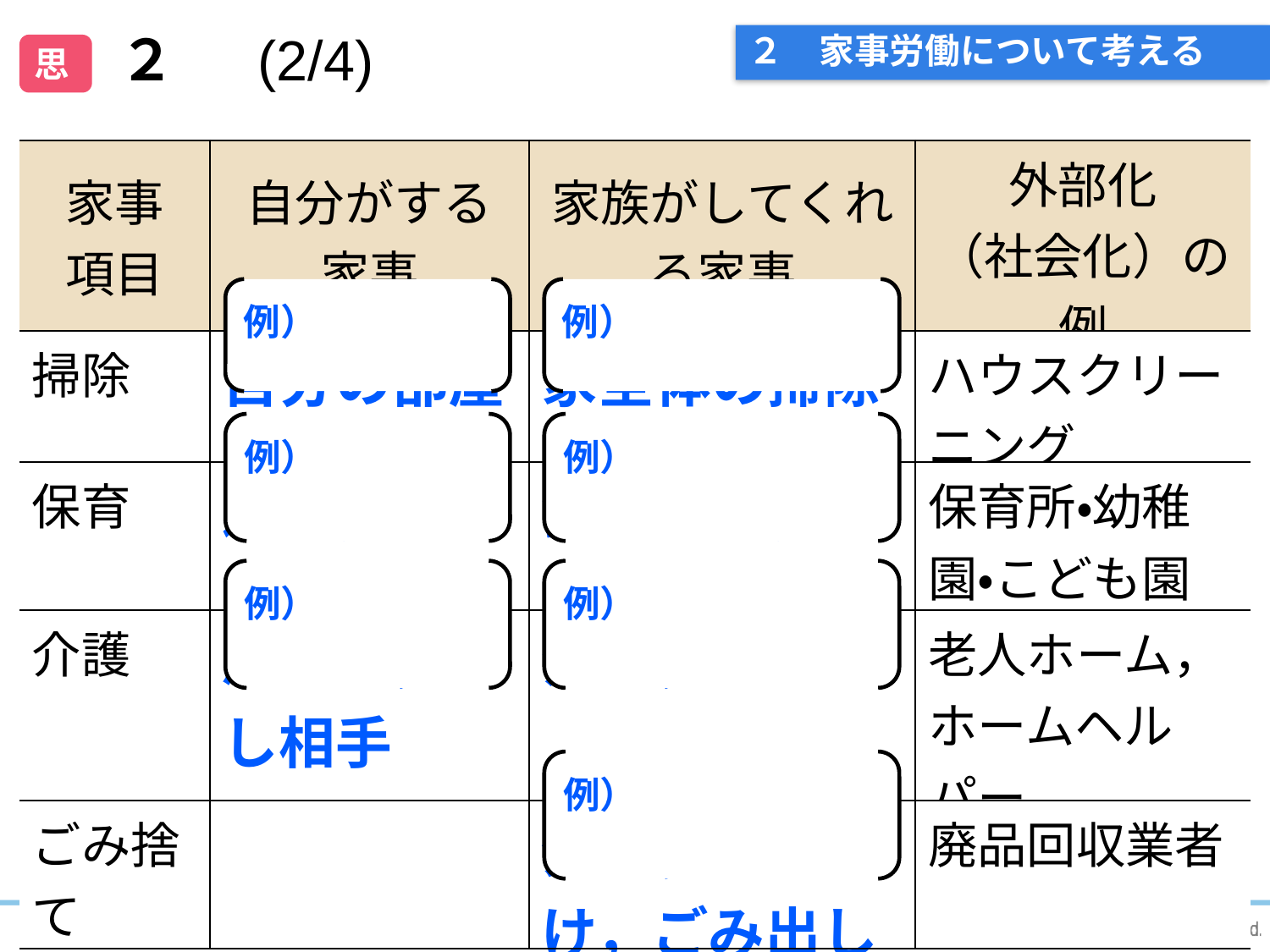

# ２　家事労働について考える
思
２ 　(2/4)
| 家事 項目 | 自分がする 家事 | 家族がしてくれる家事 | 外部化 （社会化）の例 |
| --- | --- | --- | --- |
| 掃除 | 自分の部屋 | 家全体の掃除 | ハウスクリーニング |
| 保育 | 遊ぶ，勉強を教える | 食事補助，送り迎え，入浴 | 保育所・幼稚園・こども園 |
| 介護 | 肩もみ，話し相手 | 介護，送迎 | 老人ホーム，ホームヘルパー |
| ごみ捨て |  | 分別，ひもかけ，ごみ出し | 廃品回収業者 |
例）
例）
例）
例）
例）
例）
例）
10